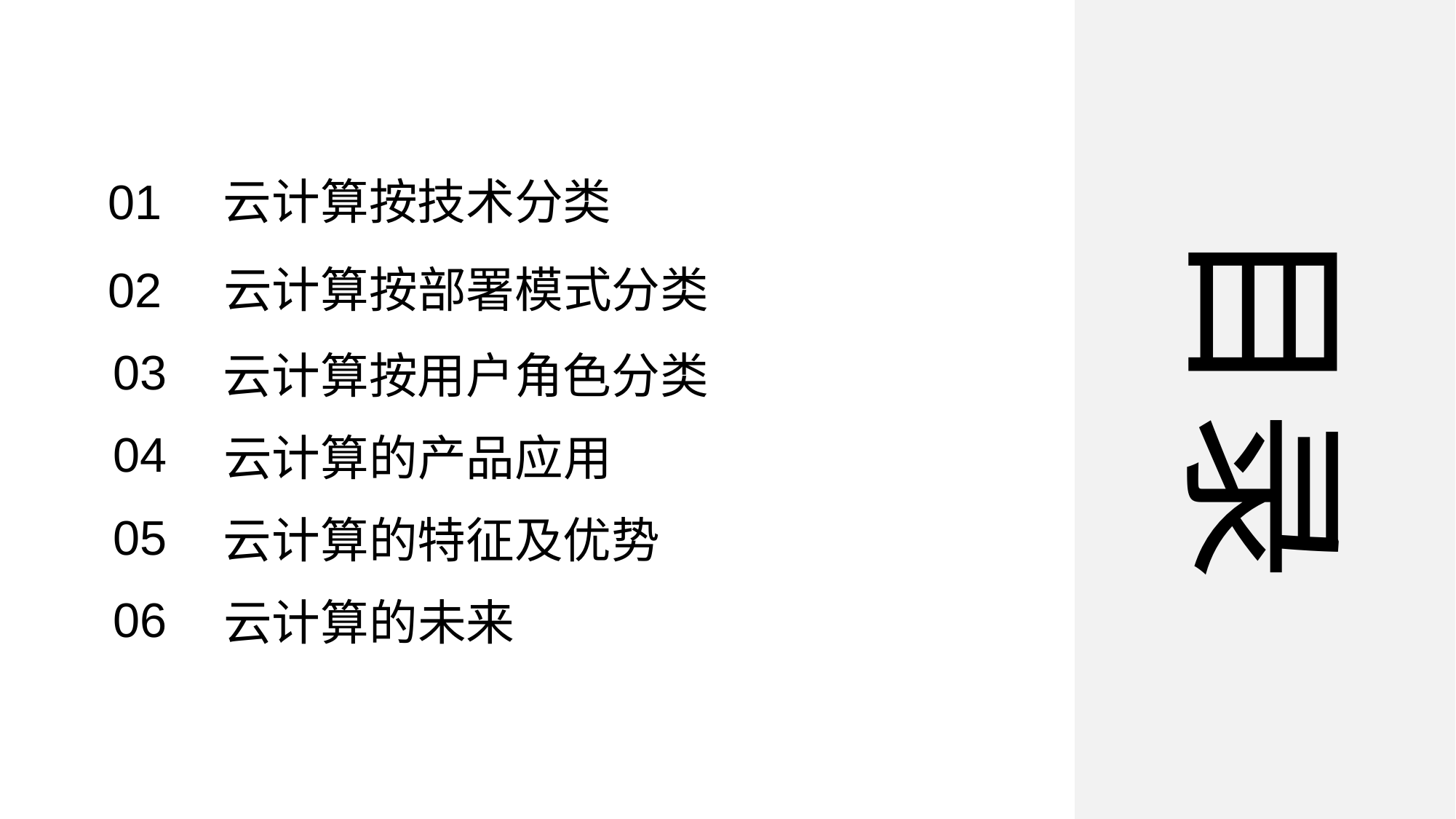

01
云计算按技术分类
目录
02
云计算按部署模式分类
03
云计算按用户角色分类
04
云计算的产品应用
05
云计算的特征及优势
06
云计算的未来